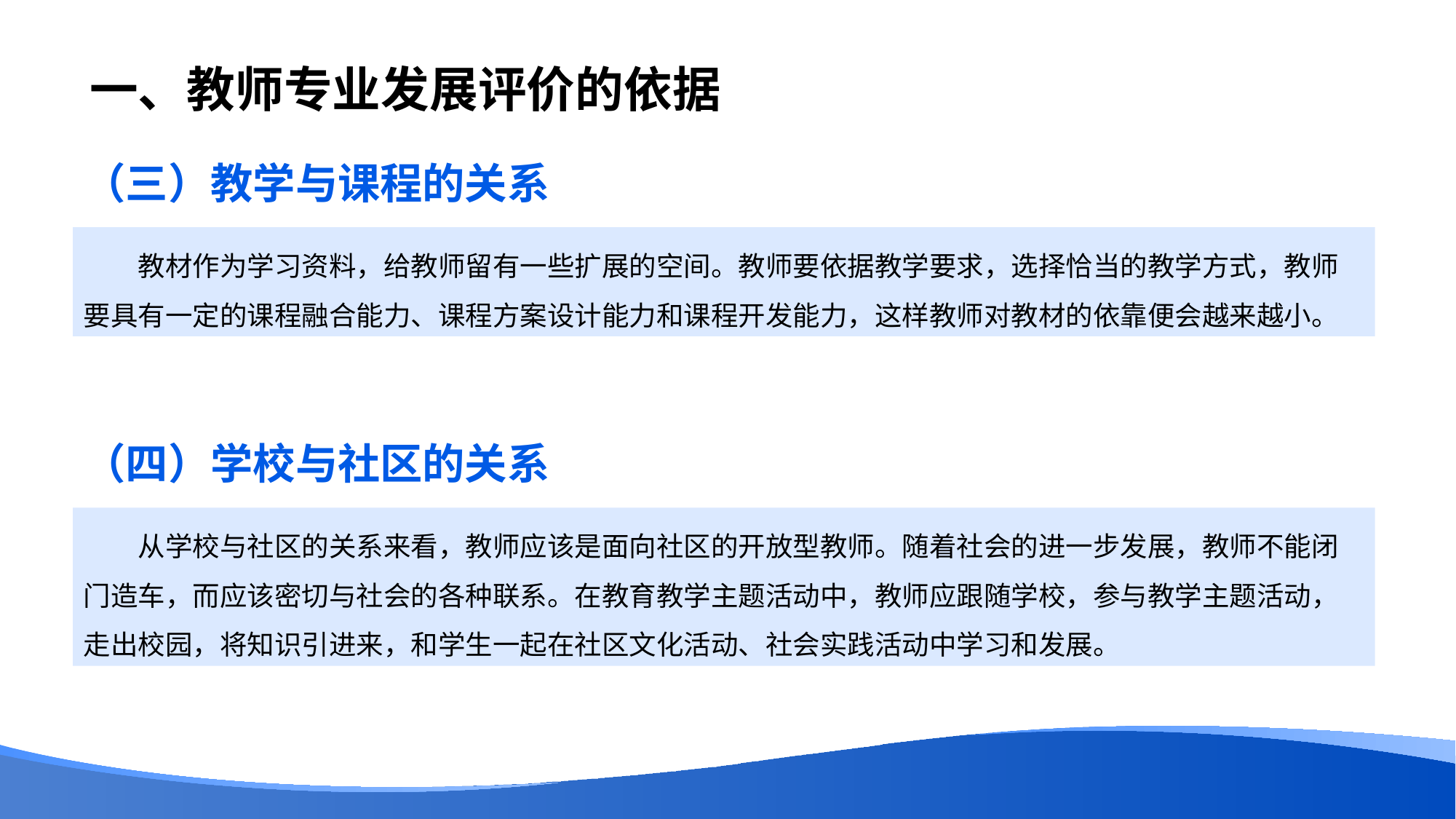

# 一、教师专业发展评价的依据
（三）教学与课程的关系
教材作为学习资料，给教师留有一些扩展的空间。教师要依据教学要求，选择恰当的教学方式，教师要具有一定的课程融合能力、课程方案设计能力和课程开发能力，这样教师对教材的依靠便会越来越小。
（四）学校与社区的关系
从学校与社区的关系来看，教师应该是面向社区的开放型教师。随着社会的进一步发展，教师不能闭门造车，而应该密切与社会的各种联系。在教育教学主题活动中，教师应跟随学校，参与教学主题活动，走出校园，将知识引进来，和学生一起在社区文化活动、社会实践活动中学习和发展。